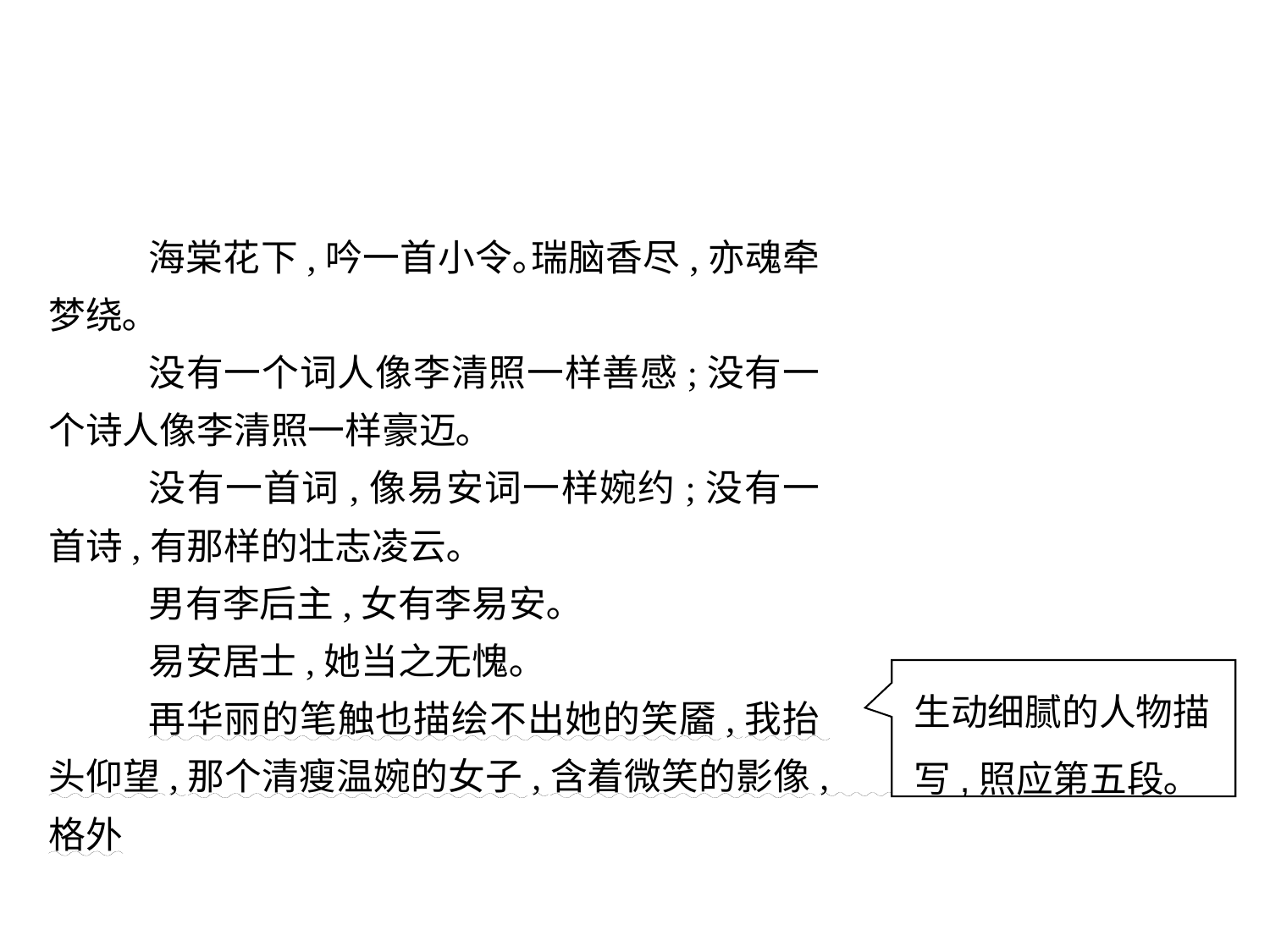

海棠花下,吟一首小令｡瑞脑香尽,亦魂牵梦绕｡
没有一个词人像李清照一样善感;没有一个诗人像李清照一样豪迈｡
没有一首词,像易安词一样婉约;没有一首诗,有那样的壮志凌云｡
男有李后主,女有李易安｡
易安居士,她当之无愧｡
再华丽的笔触也描绘不出她的笑靥,我抬头仰望,那个清瘦温婉的女子,含着微笑的影像,格外

生动细腻的人物描写,照应第五段｡